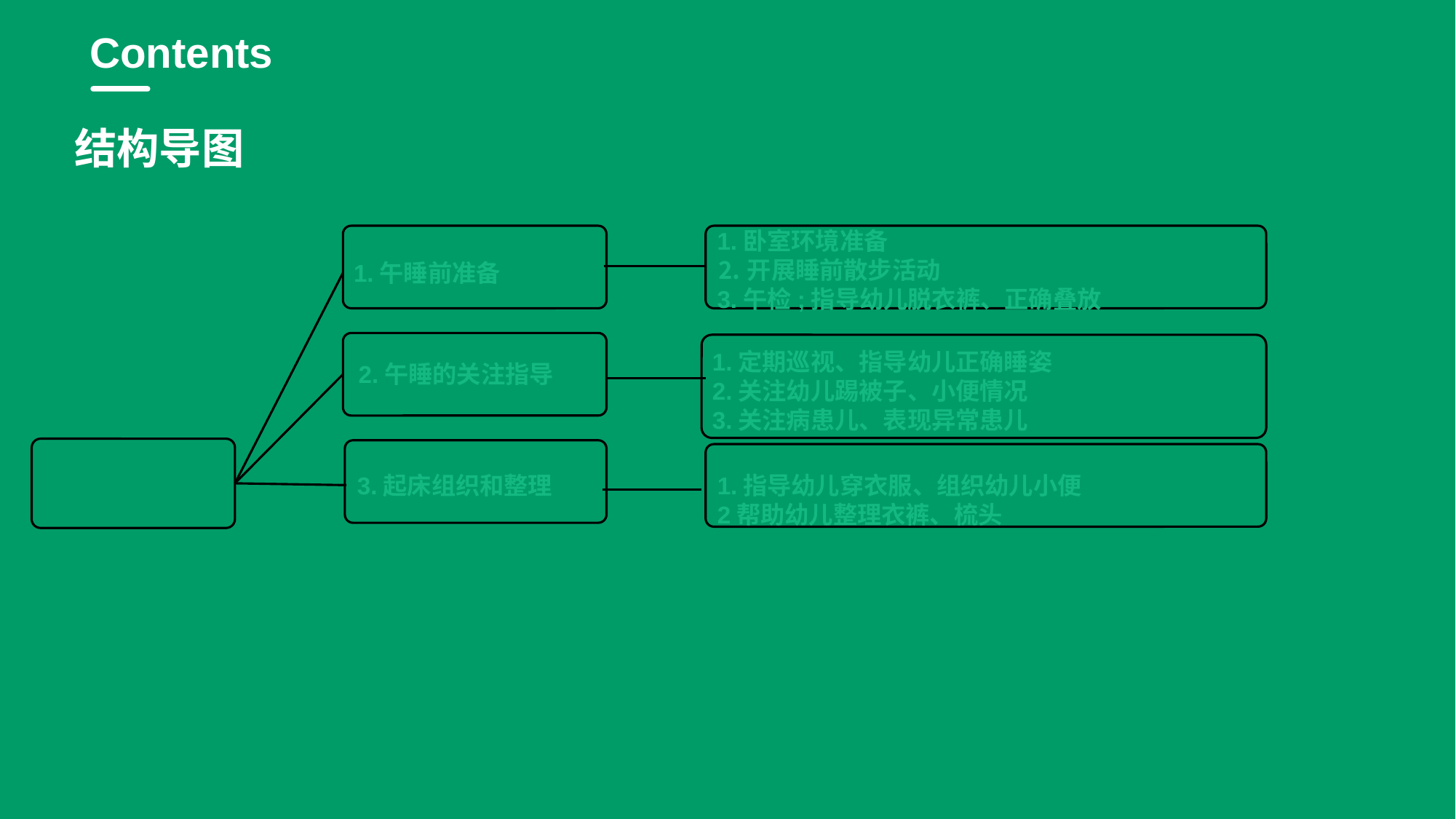

行业PPT模板http://www.1ppt.com/hangye/

Contents

结构导图
1.卧室环境准备
⒉开展睡前散步活动
3.午检;指导幼儿脱衣裤、正确叠放

1.午睡前准备

1.定期巡视、指导幼儿正确睡姿
2.关注幼儿踢被子、小便情况
3.关注病患儿、表现异常患儿
2.午睡的关注指导

午睡

3.起床组织和整理
1.指导幼儿穿衣服、组织幼儿小便
2帮助幼儿整理衣裤、梳头